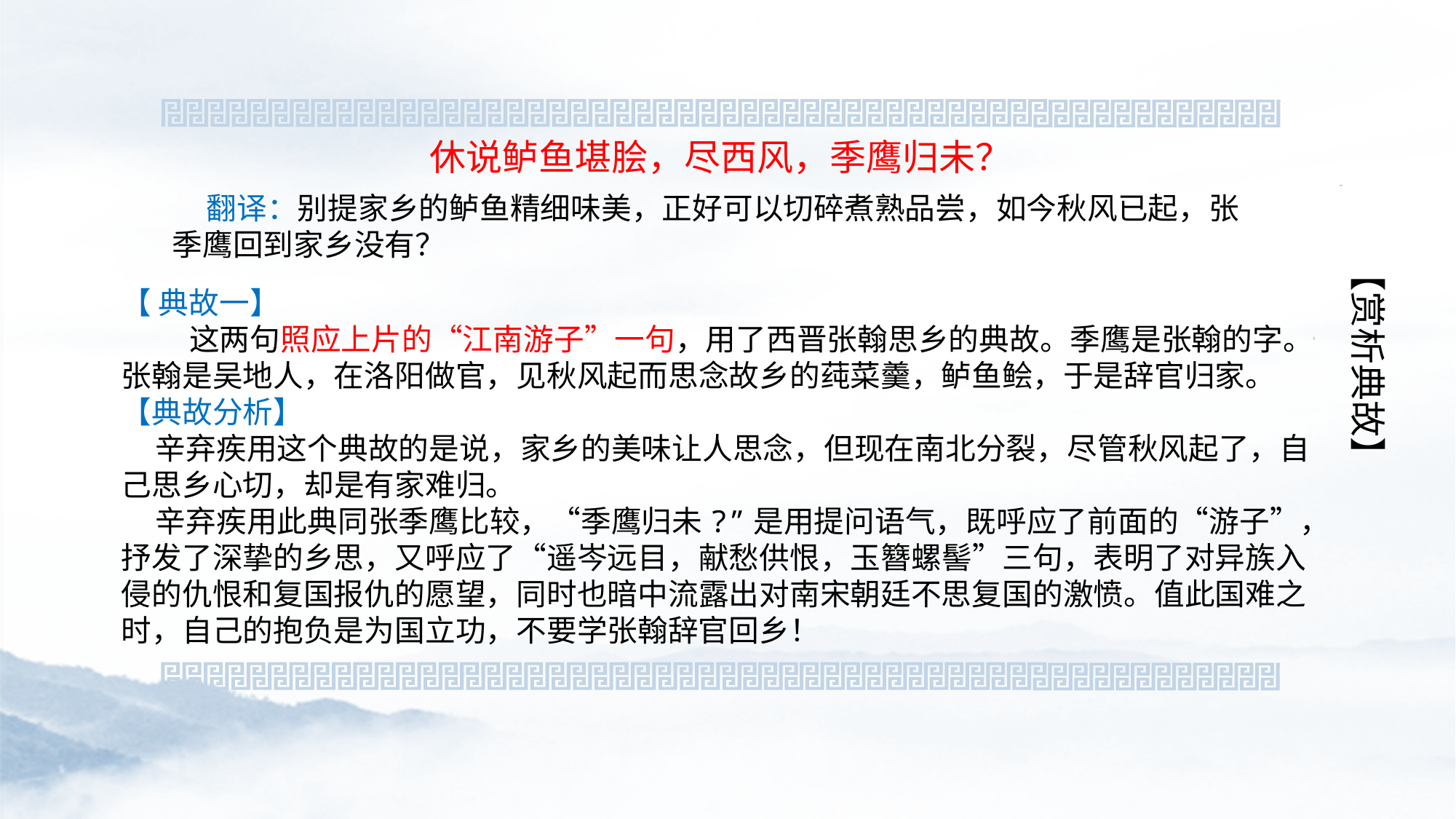

休说鲈鱼堪脍，尽西风，季鹰归未？
    翻译：别提家乡的鲈鱼精细味美，正好可以切碎煮熟品尝，如今秋风已起，张季鹰回到家乡没有？
【赏析典故】
【 典故一】
         这两句照应上片的“江南游子”一句，用了西晋张翰思乡的典故。季鹰是张翰的字。张翰是吴地人，在洛阳做官，见秋风起而思念故乡的莼菜羹，鲈鱼鲙，于是辞官归家。
【典故分析】
    辛弃疾用这个典故的是说，家乡的美味让人思念，但现在南北分裂，尽管秋风起了，自己思乡心切，却是有家难归。
    辛弃疾用此典同张季鹰比较，“季鹰归未?”是用提问语气，既呼应了前面的“游子”，抒发了深挚的乡思，又呼应了“遥岑远目，献愁供恨，玉簪螺髻”三句，表明了对异族入侵的仇恨和复国报仇的愿望，同时也暗中流露出对南宋朝廷不思复国的激愤。值此国难之时，自己的抱负是为国立功，不要学张翰辞官回乡！